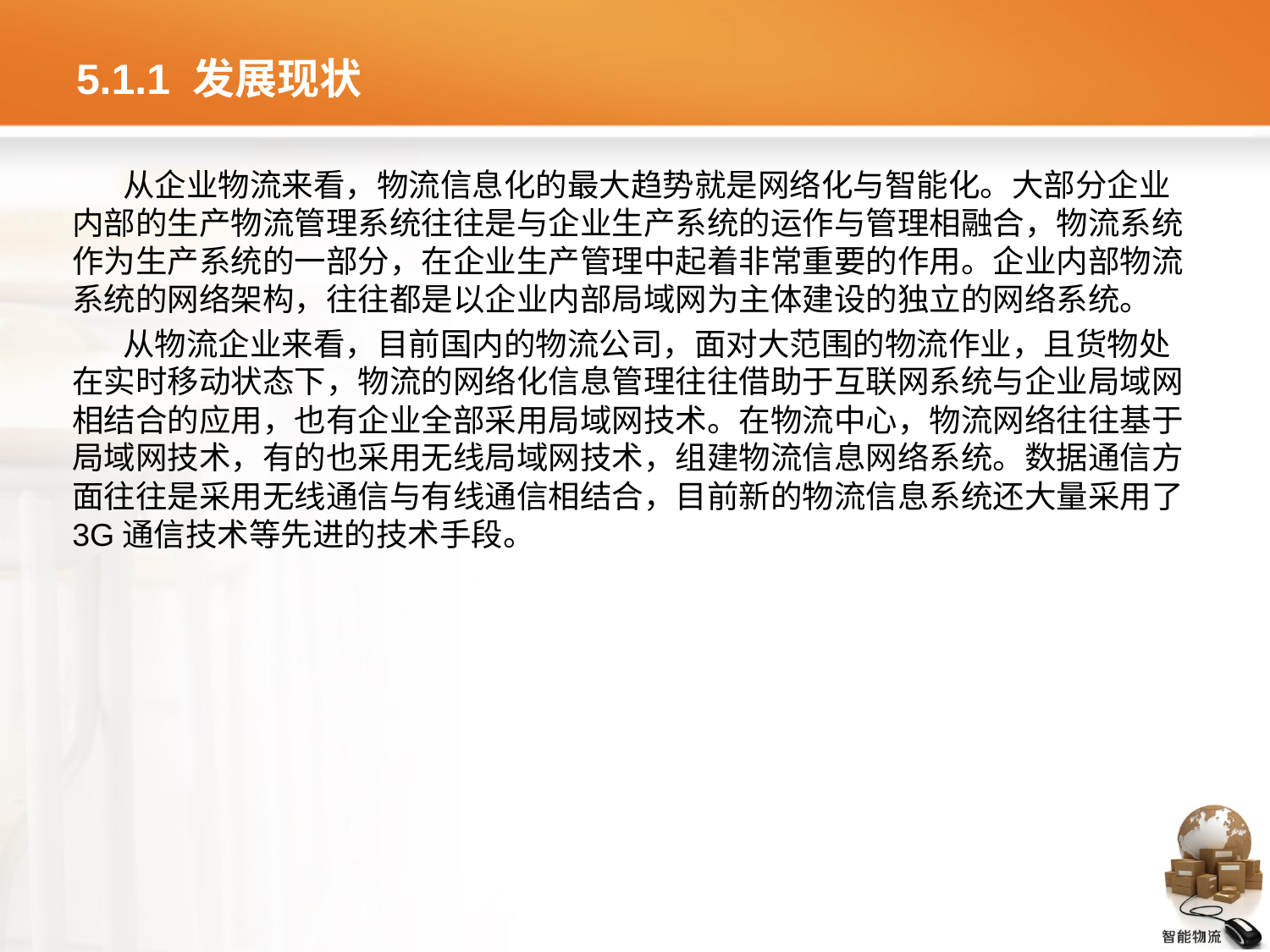

# 5.1.1 发展现状
从企业物流来看，物流信息化的最大趋势就是网络化与智能化。大部分企业内部的生产物流管理系统往往是与企业生产系统的运作与管理相融合，物流系统作为生产系统的一部分，在企业生产管理中起着非常重要的作用。企业内部物流系统的网络架构，往往都是以企业内部局域网为主体建设的独立的网络系统。
从物流企业来看，目前国内的物流公司，面对大范围的物流作业，且货物处在实时移动状态下，物流的网络化信息管理往往借助于互联网系统与企业局域网相结合的应用，也有企业全部采用局域网技术。在物流中心，物流网络往往基于局域网技术，有的也采用无线局域网技术，组建物流信息网络系统。数据通信方面往往是采用无线通信与有线通信相结合，目前新的物流信息系统还大量采用了3G通信技术等先进的技术手段。